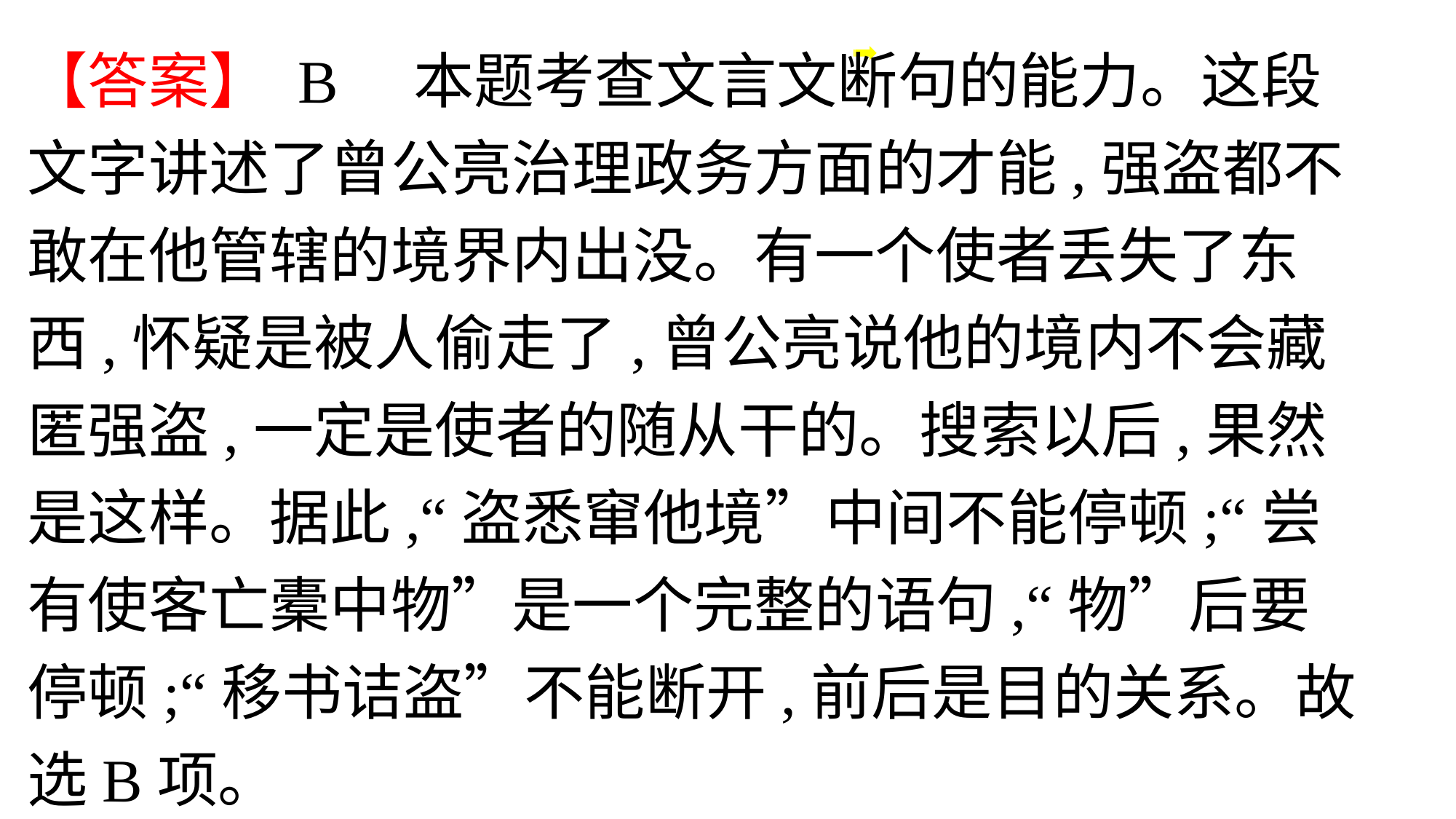

【答案】 B　本题考查文言文断句的能力。这段文字讲述了曾公亮治理政务方面的才能,强盗都不敢在他管辖的境界内出没。有一个使者丢失了东西,怀疑是被人偷走了,曾公亮说他的境内不会藏匿强盗,一定是使者的随从干的。搜索以后,果然是这样。据此,“盗悉窜他境”中间不能停顿;“尝有使客亡橐中物”是一个完整的语句,“物”后要停顿;“移书诘盗”不能断开,前后是目的关系。故选B项。